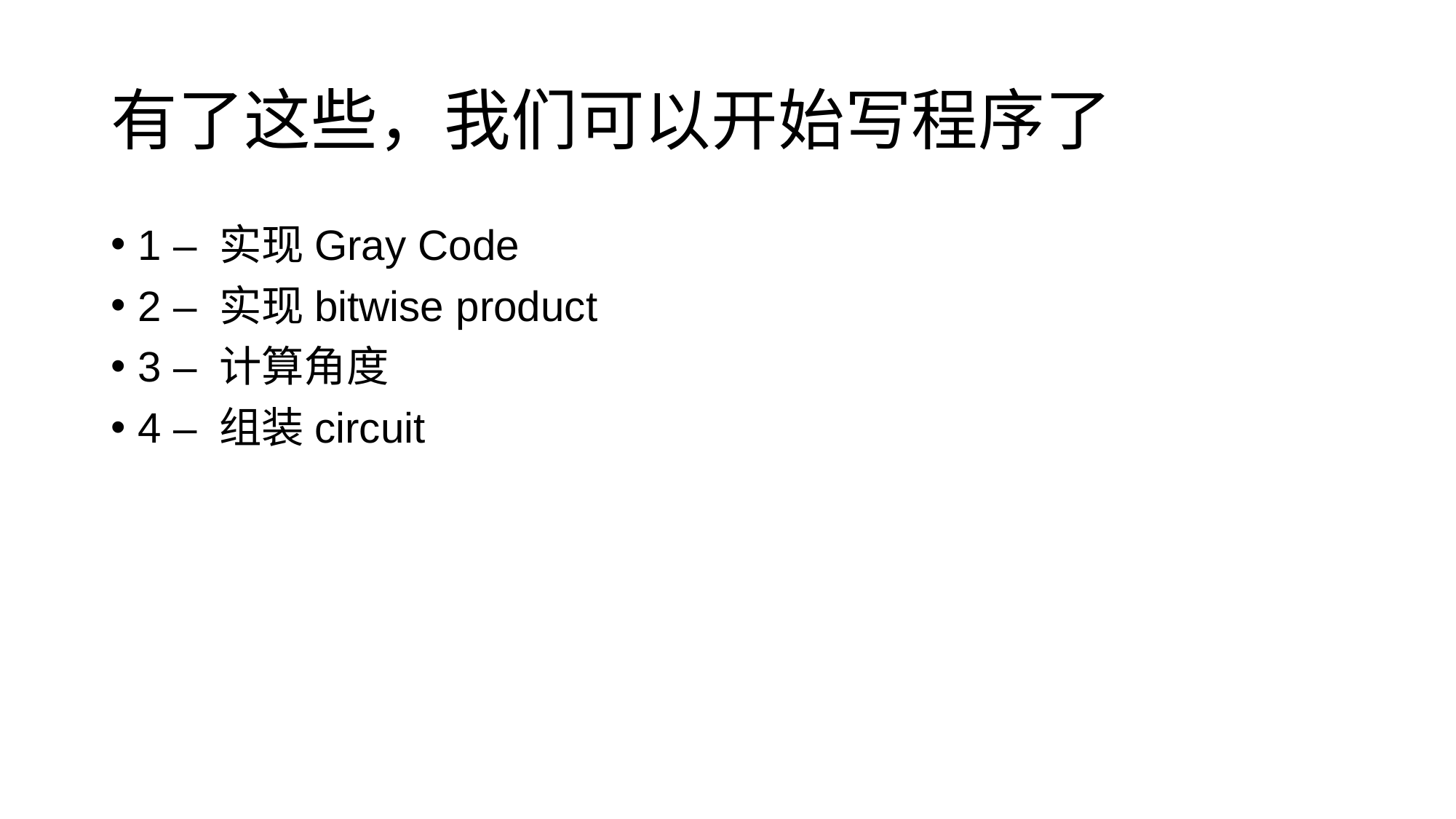

# 有了这些，我们可以开始写程序了
1 – 实现Gray Code
2 – 实现bitwise product
3 – 计算角度
4 – 组装circuit